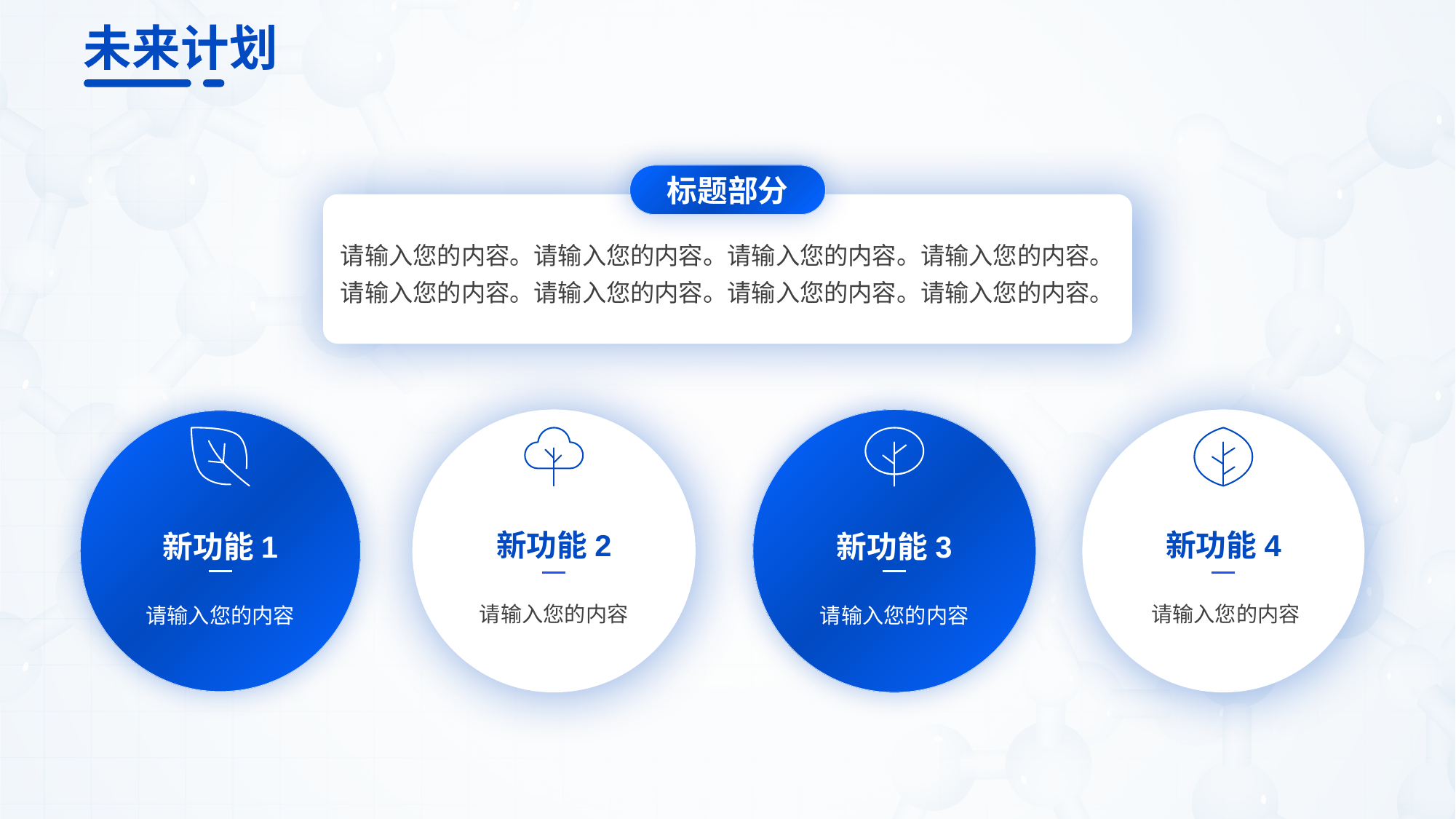

未来计划
标题部分

请输入您的内容。请输入您的内容。请输入您的内容。请输入您的内容。
请输入您的内容。请输入您的内容。请输入您的内容。请输入您的内容。

新功能2
新功能4
新功能1
新功能3
营销链路思考
请输入您的内容
请输入您的内容
请输入您的内容
请输入您的内容
以不同场景的渗透式曝光触达潜在目标人群